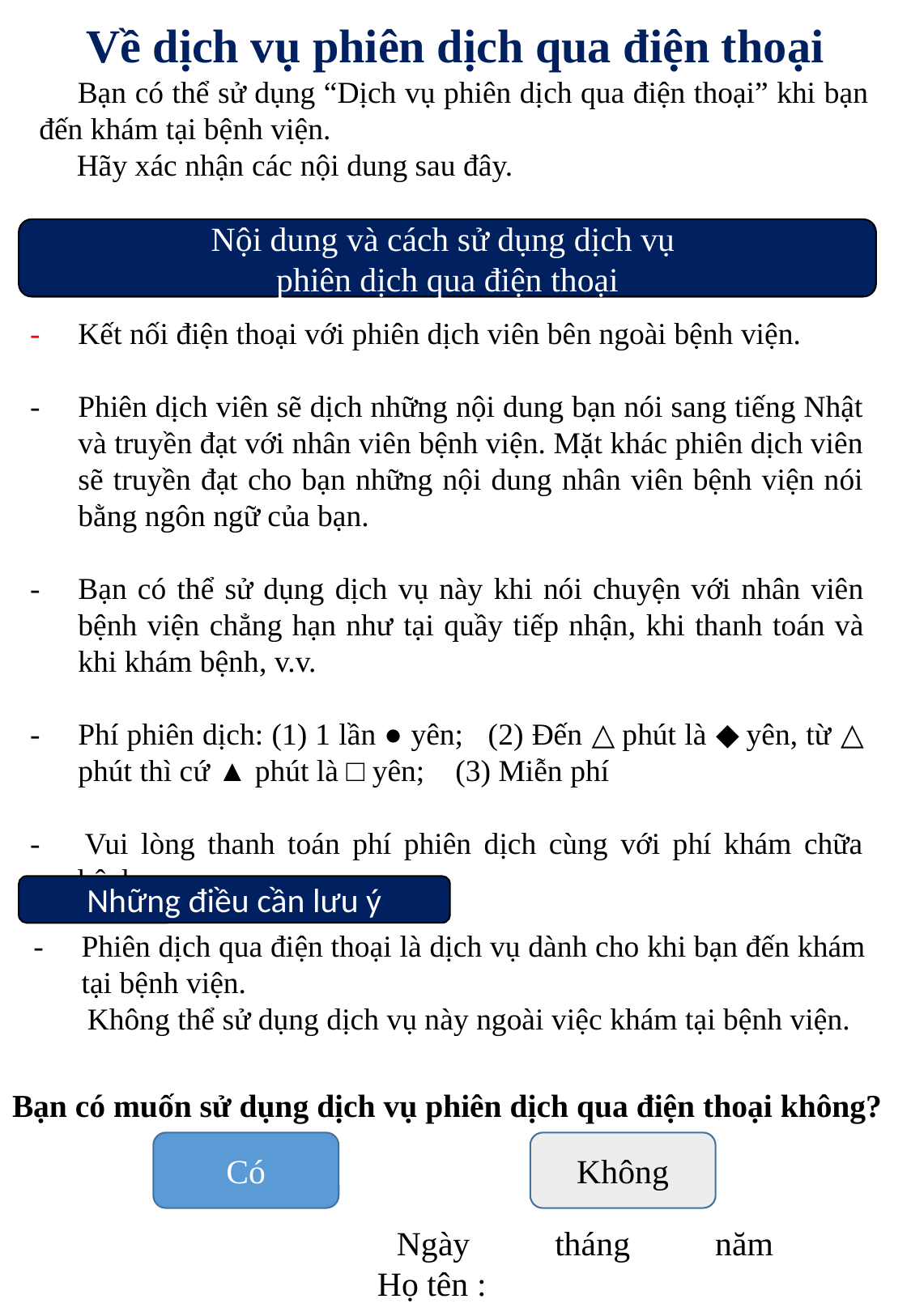

Về dịch vụ phiên dịch qua điện thoại
　Bạn có thể sử dụng “Dịch vụ phiên dịch qua điện thoại” khi bạn đến khám tại bệnh viện.
　Hãy xác nhận các nội dung sau đây.

Nội dung và cách sử dụng dịch vụ
phiên dịch qua điện thoại
-	Kết nối điện thoại với phiên dịch viên bên ngoài bệnh viện.

-	Phiên dịch viên sẽ dịch những nội dung bạn nói sang tiếng Nhật và truyền đạt với nhân viên bệnh viện. Mặt khác phiên dịch viên sẽ truyền đạt cho bạn những nội dung nhân viên bệnh viện nói bằng ngôn ngữ của bạn.

-	Bạn có thể sử dụng dịch vụ này khi nói chuyện với nhân viên bệnh viện chẳng hạn như tại quầy tiếp nhận, khi thanh toán và khi khám bệnh, v.v.

-	Phí phiên dịch: (1) 1 lần ● yên;   (2) Đến △ phút là ◆ yên, từ △ phút thì cứ ▲ phút là □ yên;    (3) Miễn phí

-    Vui lòng thanh toán phí phiên dịch cùng với phí khám chữa bệnh.
金額の部分は各医療機関にて設定の上、編集してください
Những điều cần lưu ý
-	Phiên dịch qua điện thoại là dịch vụ dành cho khi bạn đến khám tại bệnh viện.
       Không thể sử dụng dịch vụ này ngoài việc khám tại bệnh viện.
Bạn có muốn sử dụng dịch vụ phiên dịch qua điện thoại không?
Có
Không
                                           Ngày          tháng          năm
　　　　　　　　　　Họ tên :